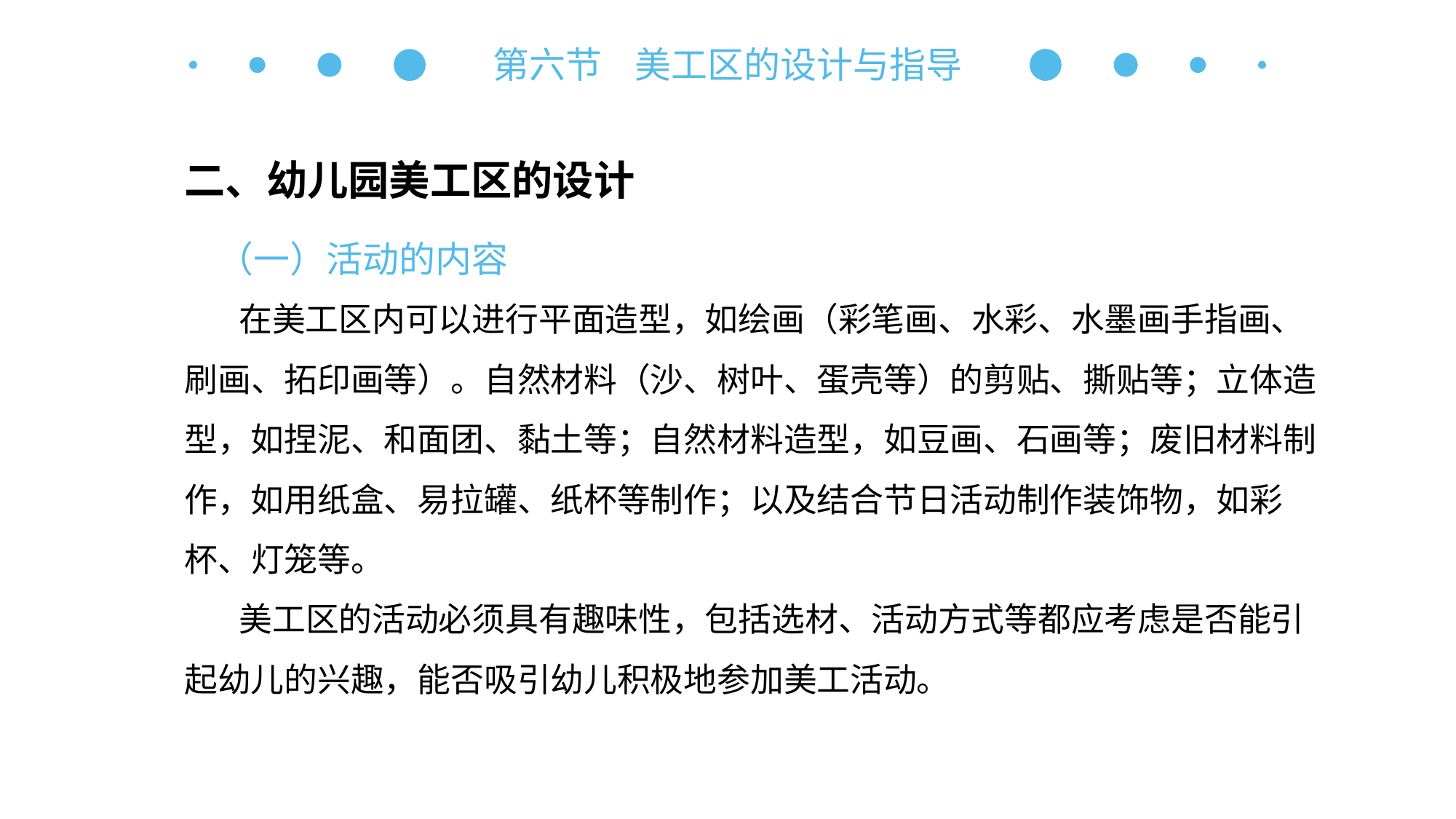

第六节    美工区的设计与指导

二、幼儿园美工区的设计
（一）活动的内容
在美工区内可以进行平面造型，如绘画（彩笔画、水彩、水墨画手指画、刷画、拓印画等）。自然材料（沙、树叶、蛋壳等）的剪贴、撕贴等；立体造型，如捏泥、和面团、黏土等；自然材料造型，如豆画、石画等；废旧材料制作，如用纸盒、易拉罐、纸杯等制作；以及结合节日活动制作装饰物，如彩杯、灯笼等。
美工区的活动必须具有趣味性，包括选材、活动方式等都应考虑是否能引起幼儿的兴趣，能否吸引幼儿积极地参加美工活动。